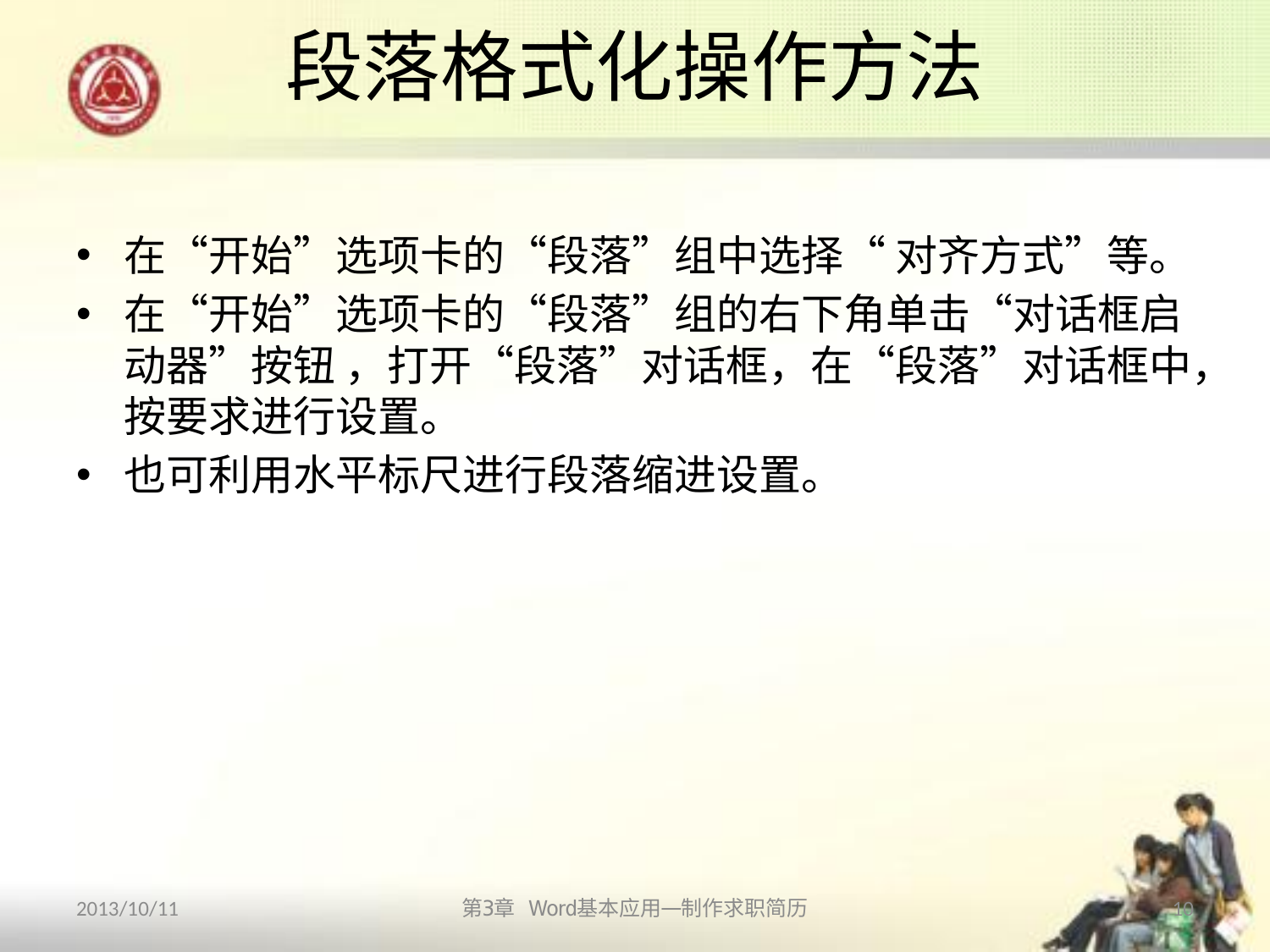

# 段落格式化操作方法
在“开始”选项卡的“段落”组中选择“ 对齐方式”等。
在“开始”选项卡的“段落”组的右下角单击“对话框启动器”按钮 ，打开“段落”对话框，在“段落”对话框中，按要求进行设置。
也可利用水平标尺进行段落缩进设置。
2013/10/11
第3章  Word基本应用—制作求职简历
10